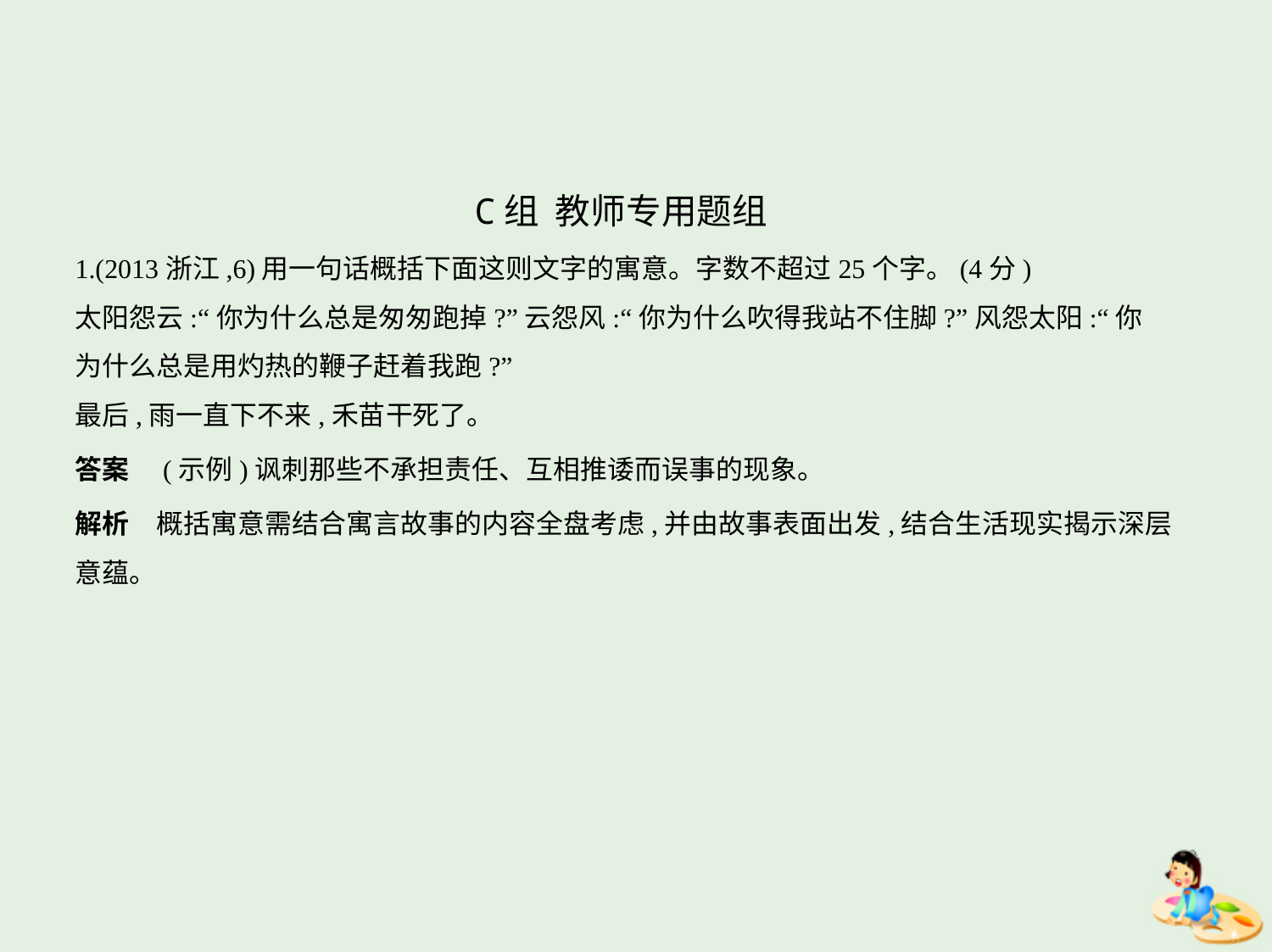

C组  教师专用题组
1.(2013浙江,6)用一句话概括下面这则文字的寓意。字数不超过25个字。(4分)
太阳怨云:“你为什么总是匆匆跑掉?”云怨风:“你为什么吹得我站不住脚?”风怨太阳:“你
为什么总是用灼热的鞭子赶着我跑?”
最后,雨一直下不来,禾苗干死了。
答案　(示例)讽刺那些不承担责任、互相推诿而误事的现象。
解析　概括寓意需结合寓言故事的内容全盘考虑,并由故事表面出发,结合生活现实揭示深层
意蕴。